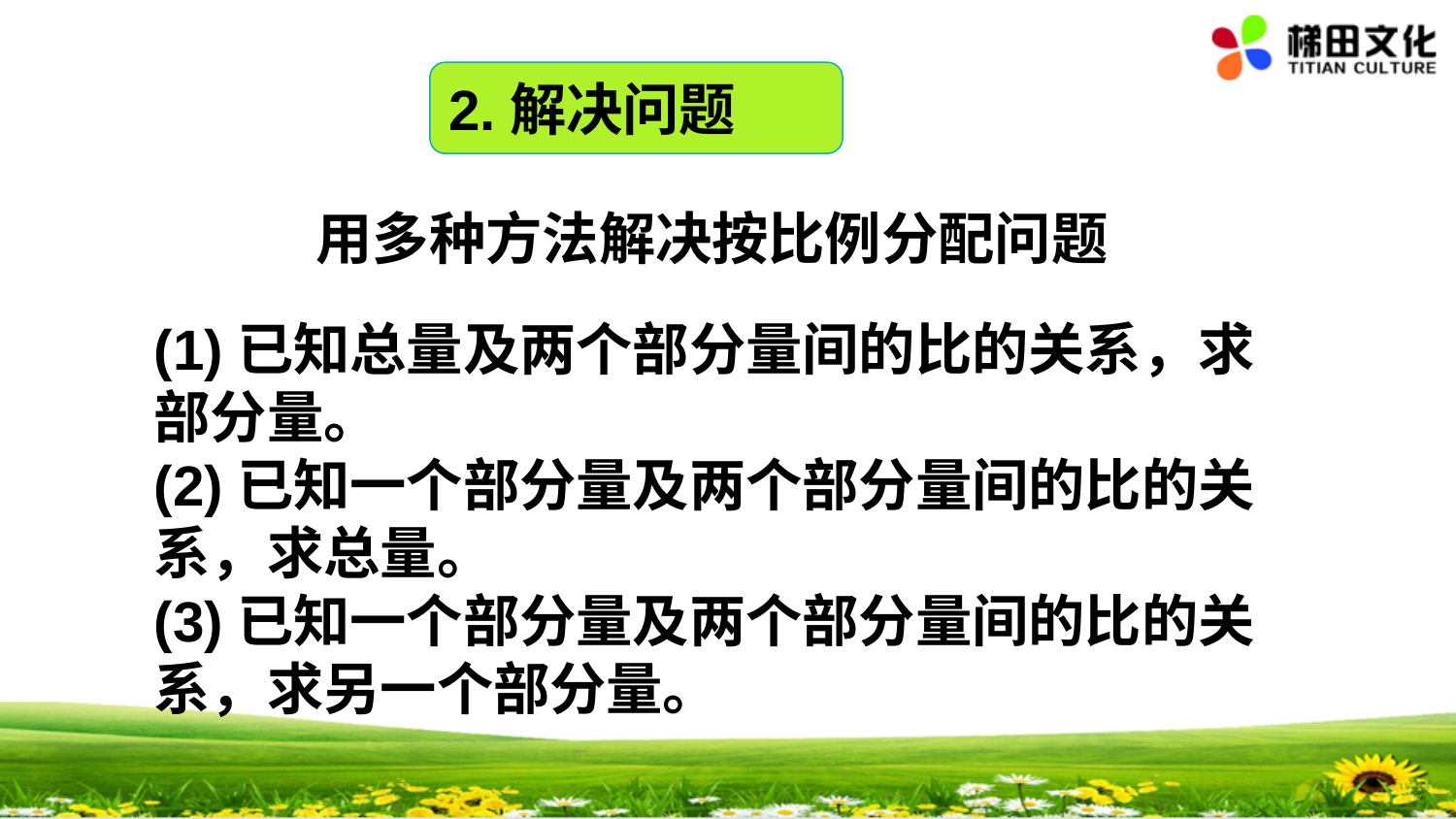

2.解决问题
用多种方法解决按比例分配问题
(1)已知总量及两个部分量间的比的关系，求部分量。
(2)已知一个部分量及两个部分量间的比的关系，求总量。
(3)已知一个部分量及两个部分量间的比的关系，求另一个部分量。